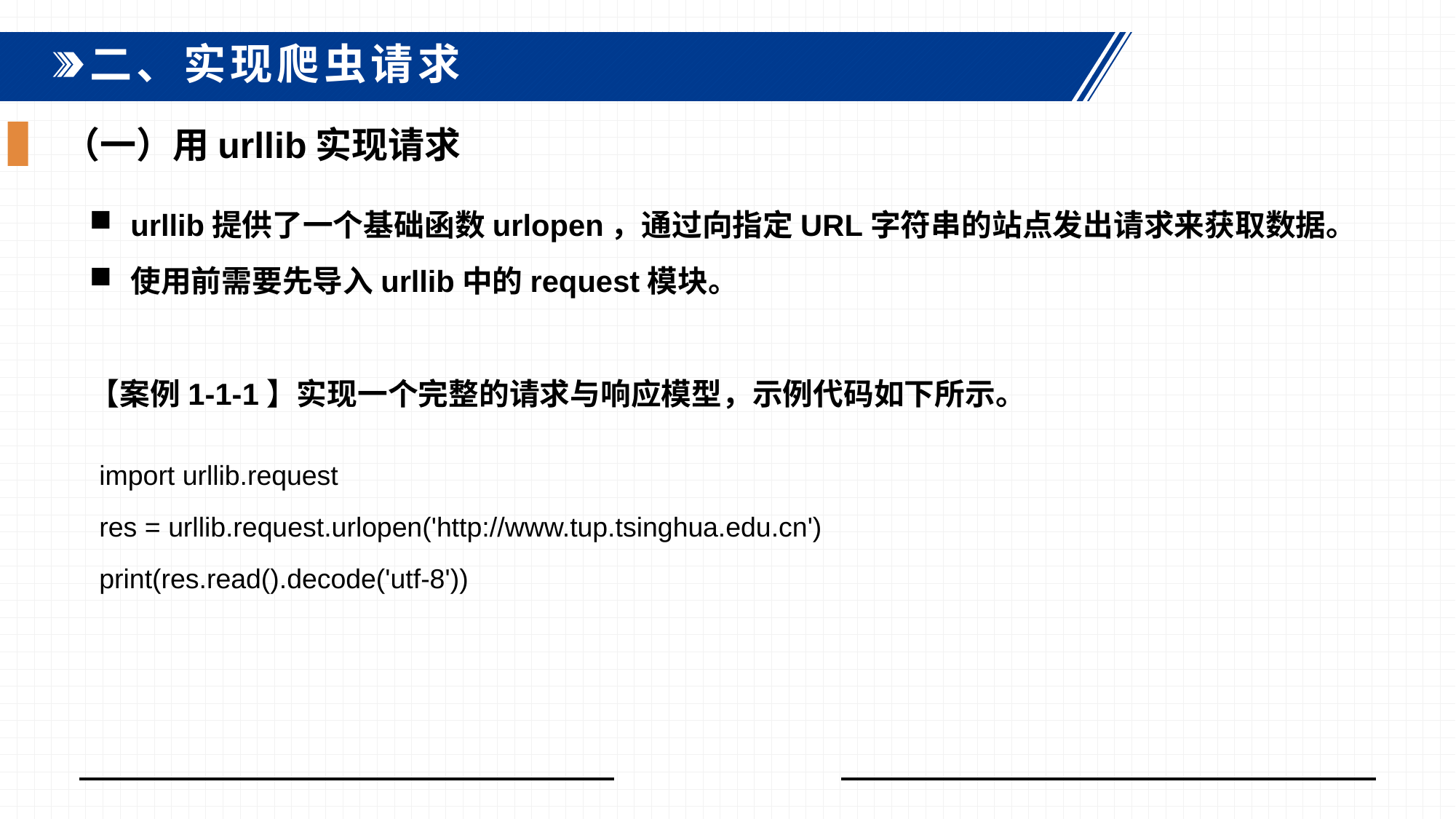

二、实现爬虫请求
（一）用urllib实现请求

urllib提供了一个基础函数urlopen，通过向指定URL字符串的站点发出请求来获取数据。
使用前需要先导入urllib中的request模块。

【案例1-1-1】实现一个完整的请求与响应模型，示例代码如下所示。
import urllib.request
res = urllib.request.urlopen('http://www.tup.tsinghua.edu.cn')
print(res.read().decode('utf-8'))